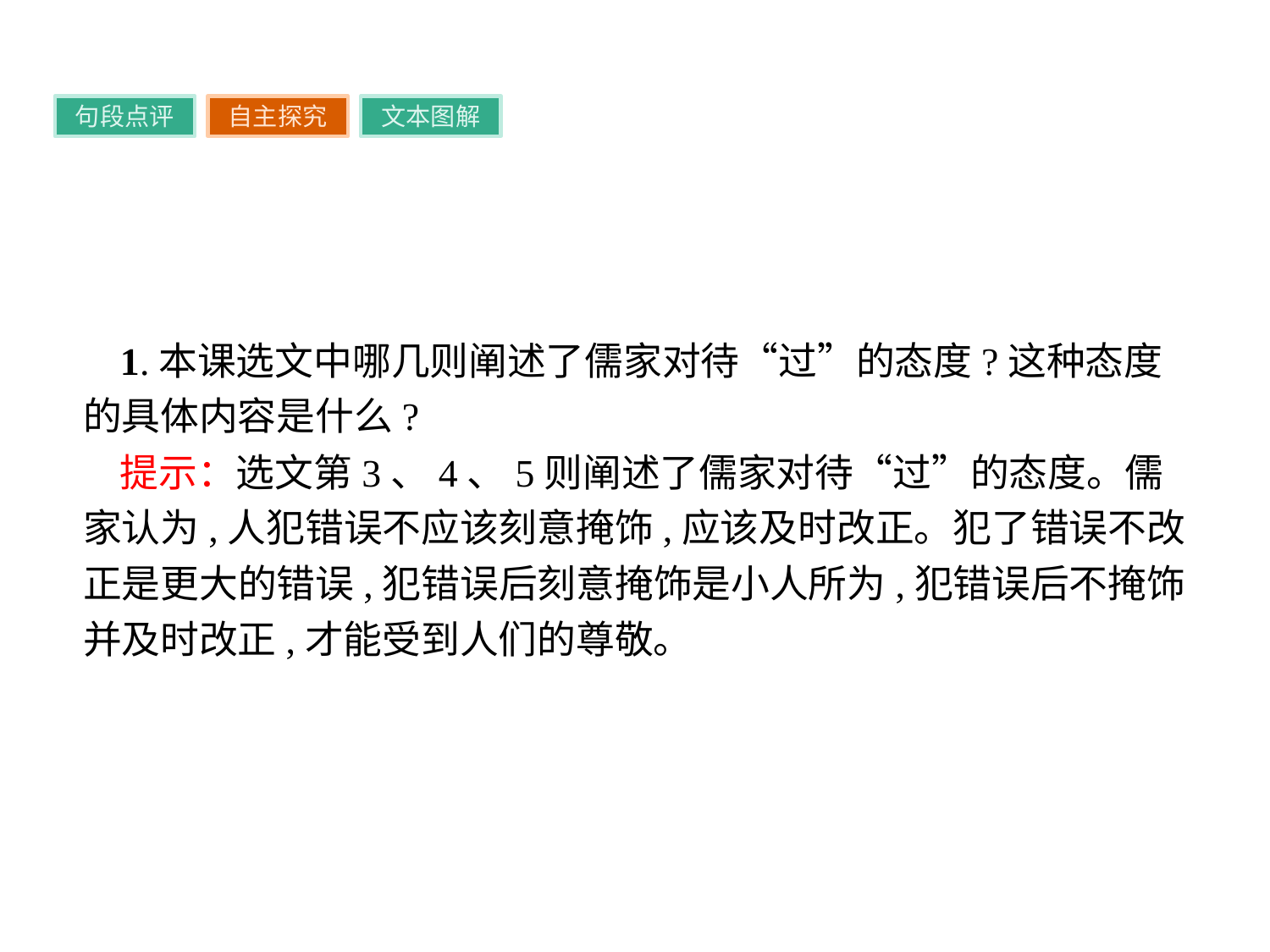

句段点评
自主探究
文本图解
1.本课选文中哪几则阐述了儒家对待“过”的态度?这种态度的具体内容是什么?
提示：选文第3、4、5则阐述了儒家对待“过”的态度。儒家认为,人犯错误不应该刻意掩饰,应该及时改正。犯了错误不改正是更大的错误,犯错误后刻意掩饰是小人所为,犯错误后不掩饰并及时改正,才能受到人们的尊敬。